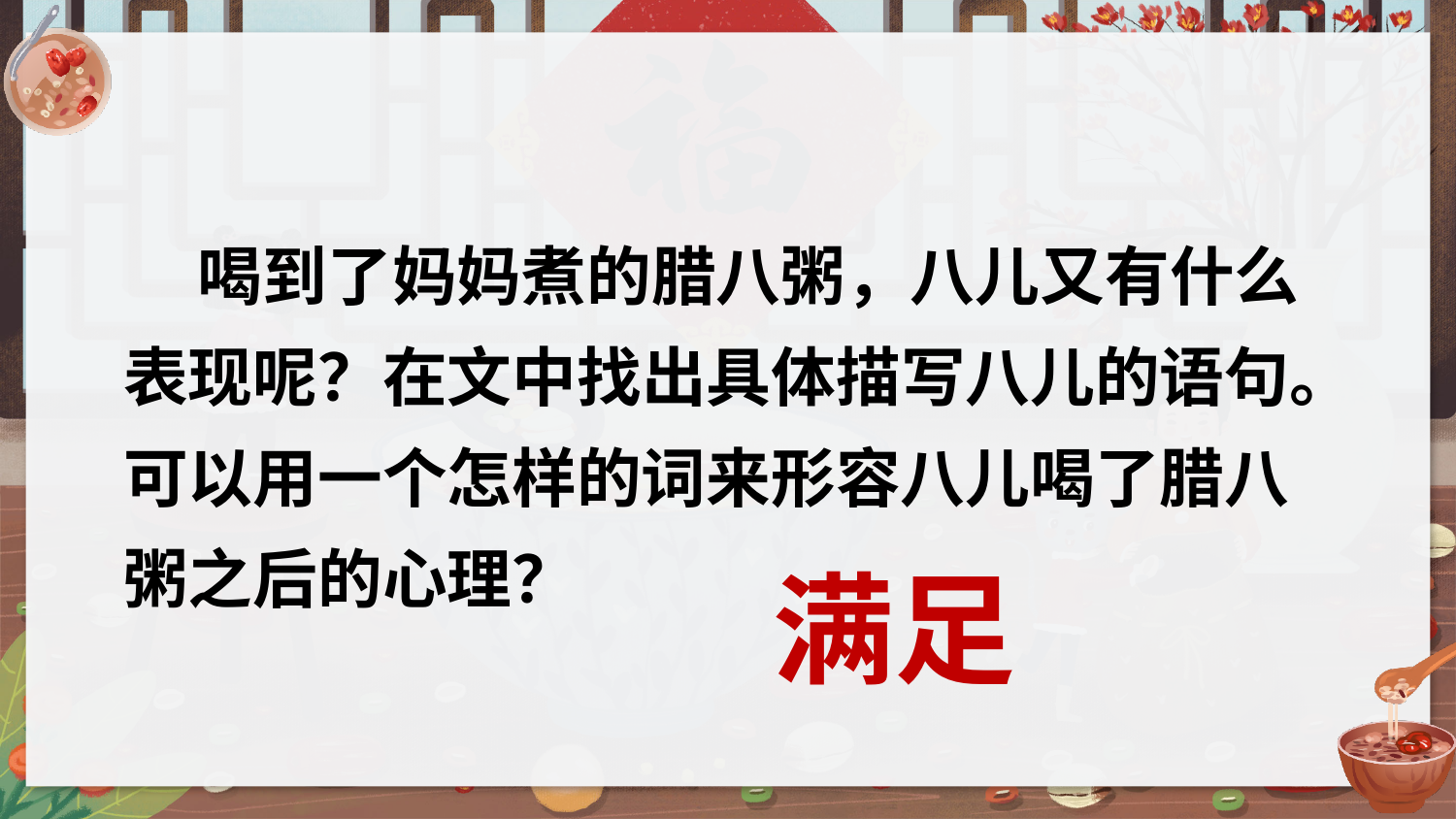

喝到了妈妈煮的腊八粥，八儿又有什么表现呢？在文中找出具体描写八儿的语句。可以用一个怎样的词来形容八儿喝了腊八粥之后的心理？
满足